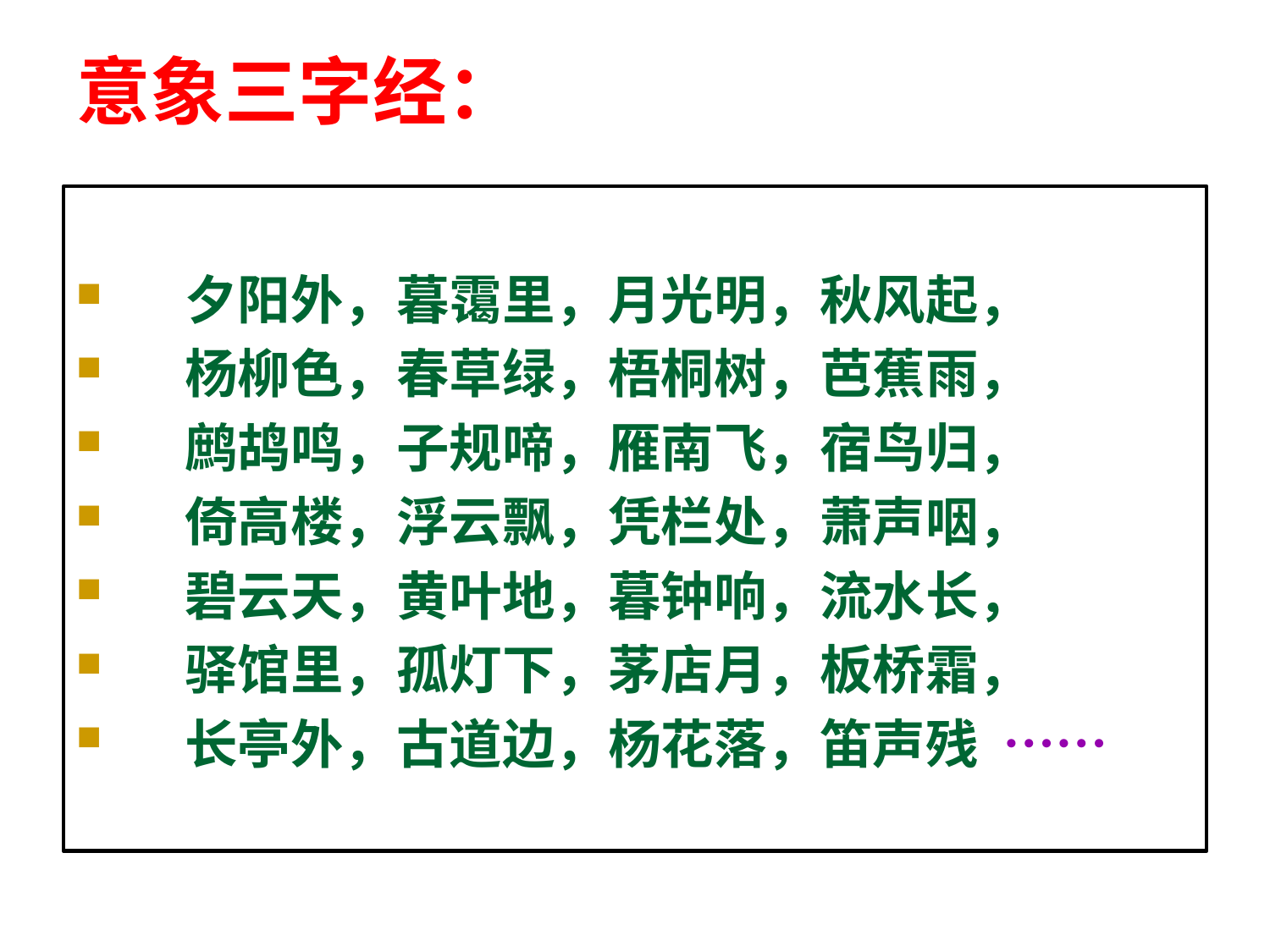

# 意象三字经：

    夕阳外，暮霭里，月光明，秋风起，
    杨柳色，春草绿，梧桐树，芭蕉雨，
    鹧鸪鸣，子规啼，雁南飞，宿鸟归，
    倚高楼，浮云飘，凭栏处，萧声咽，
    碧云天，黄叶地，暮钟响，流水长，
    驿馆里，孤灯下，茅店月，板桥霜，
    长亭外，古道边，杨花落，笛声残  ……